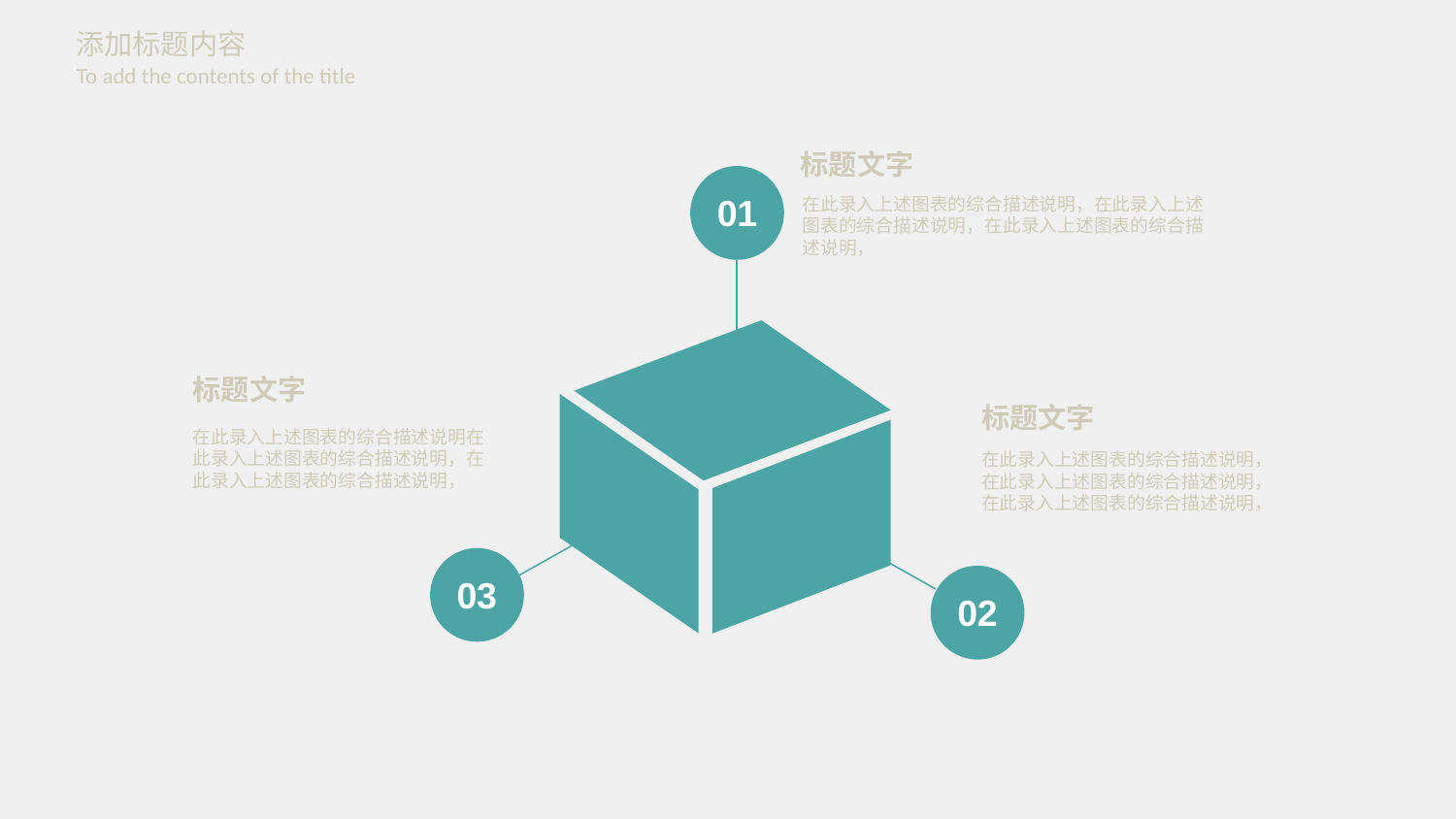

添加标题内容
To add the contents of the title
标题文字

01
在此录入上述图表的综合描述说明，在此录入上述图表的综合描述说明，在此录入上述图表的综合描述说明，

标题文字
标题文字
在此录入上述图表的综合描述说明在此录入上述图表的综合描述说明，在此录入上述图表的综合描述说明，

在此录入上述图表的综合描述说明，在此录入上述图表的综合描述说明，在此录入上述图表的综合描述说明，

03

02